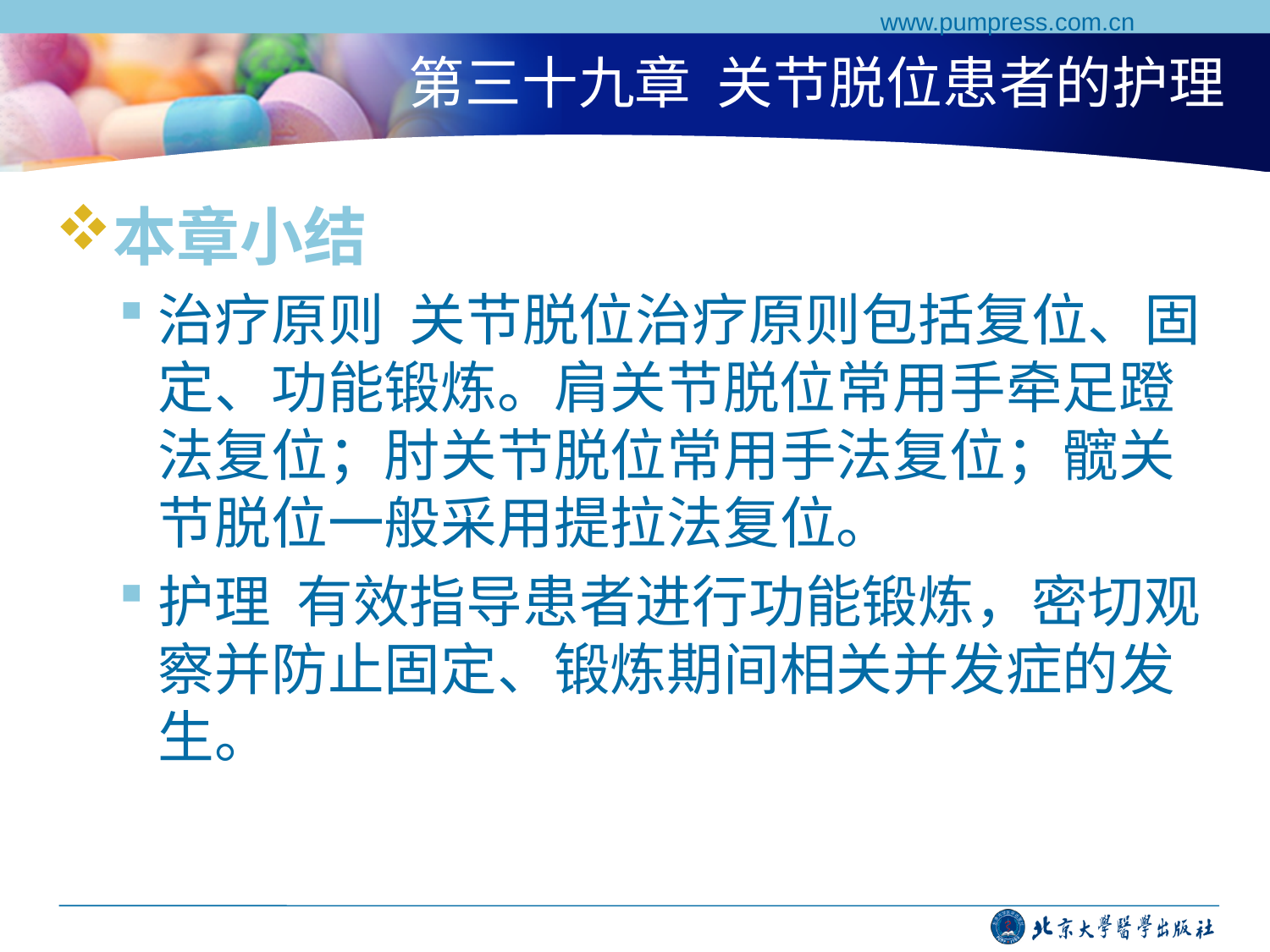

www.pumpress.com.cn
# 第三十九章  关节脱位患者的护理
本章小结
治疗原则  关节脱位治疗原则包括复位、固定、功能锻炼。肩关节脱位常用手牵足蹬法复位；肘关节脱位常用手法复位；髋关节脱位一般采用提拉法复位。
护理  有效指导患者进行功能锻炼，密切观察并防止固定、锻炼期间相关并发症的发生。